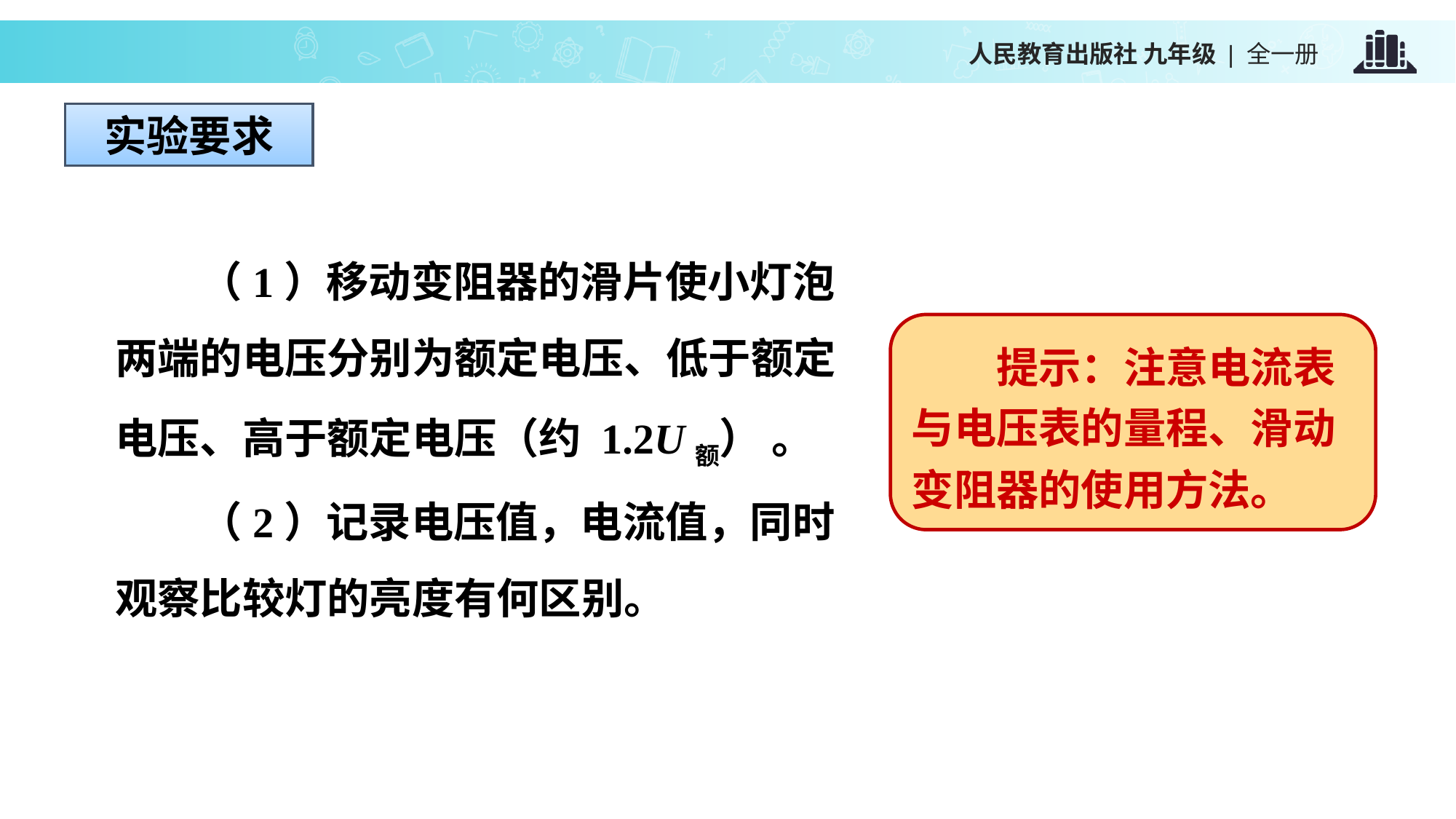

实验要求
　　（1）移动变阻器的滑片使小灯泡两端的电压分别为额定电压、低于额定电压、高于额定电压（约 1.2U额） 。
　　（2）记录电压值，电流值，同时观察比较灯的亮度有何区别。
　　提示：注意电流表与电压表的量程、滑动变阻器的使用方法。